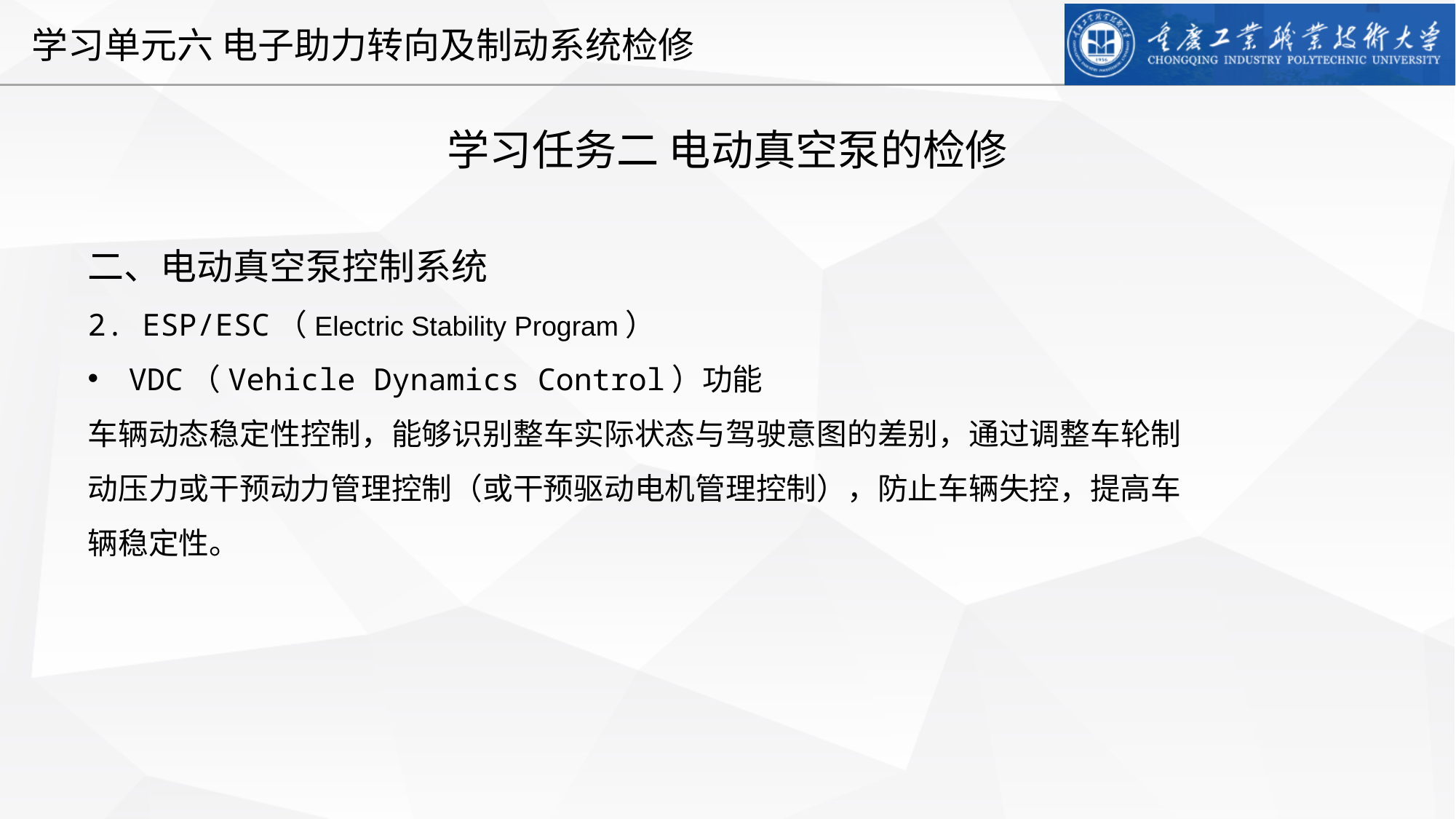

学习任务二 电动真空泵的检修
二、电动真空泵控制系统
2. ESP/ESC（Electric Stability Program）
VDC（Vehicle Dynamics Control）功能
车辆动态稳定性控制，能够识别整车实际状态与驾驶意图的差别，通过调整车轮制动压力或干预动力管理控制（或干预驱动电机管理控制），防止车辆失控，提高车辆稳定性。